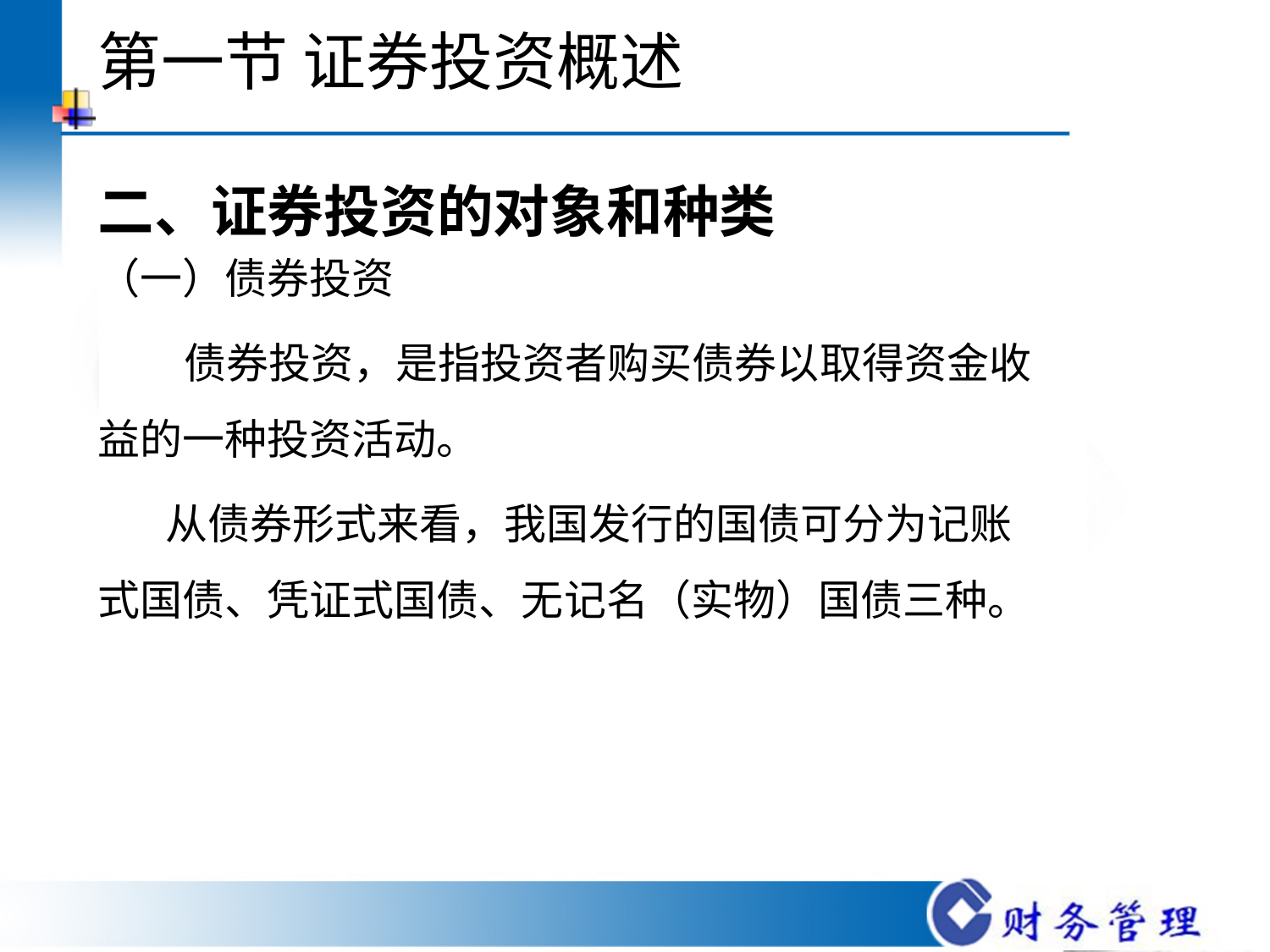

# 第一节 证券投资概述
二、证券投资的对象和种类
（一）债券投资
        债券投资，是指投资者购买债券以取得资金收益的一种投资活动。
      从债券形式来看，我国发行的国债可分为记账式国债、凭证式国债、无记名（实物）国债三种。
5